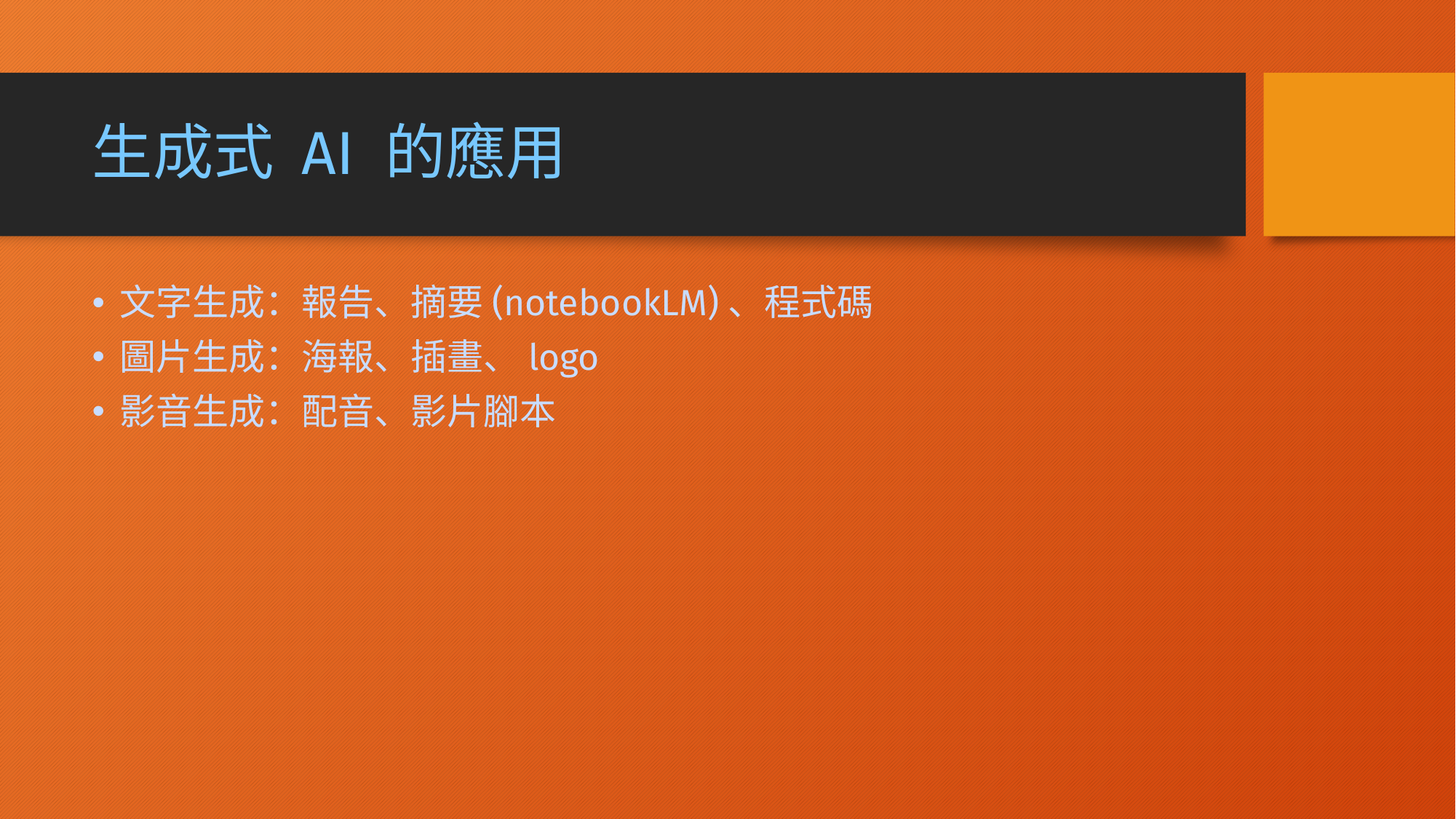

# 生成式 AI 的應用
文字生成：報告、摘要(notebookLM)、程式碼
圖片生成：海報、插畫、logo
影音生成：配音、影片腳本